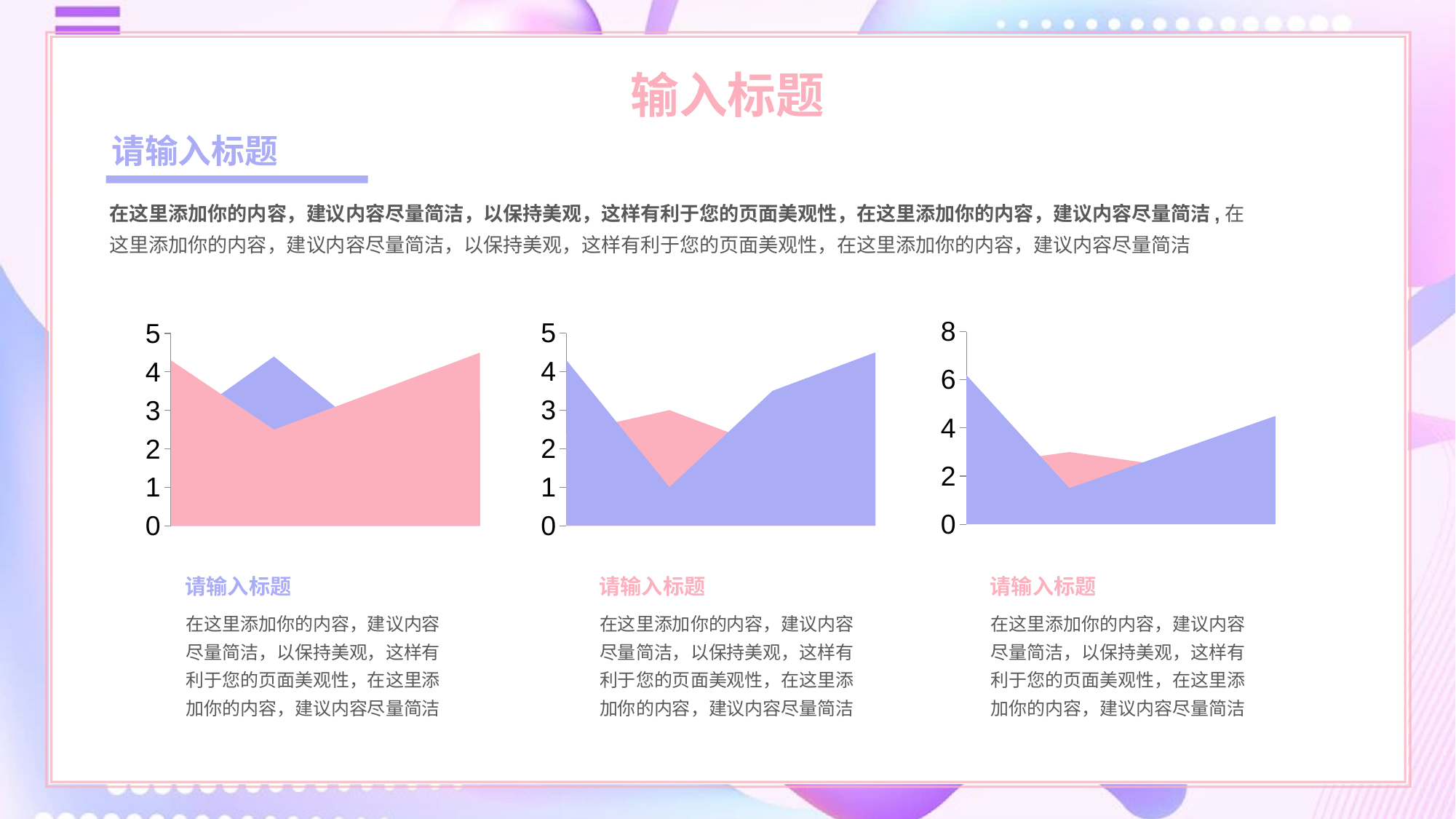

输入标题
请输入标题

在这里添加你的内容，建议内容尽量简洁，以保持美观，这样有利于您的页面美观性，在这里添加你的内容，建议内容尽量简洁,在这里添加你的内容，建议内容尽量简洁，以保持美观，这样有利于您的页面美观性，在这里添加你的内容，建议内容尽量简洁

### Chart

| Category | Series 1 | Series 2 |
|---|---|---|
| Category 1 | 6.2 | 2.4 |
| Category 2 | 1.5 | 3.0 |
| Category 3 | 3.0 | 2.4 |
| Category 4 | 4.5 | 2.8 |

### Chart

| Category | Series 1 | Series 2 |
|---|---|---|
| Category 1 | 4.3 | 2.4 |
| Category 2 | 1.0 | 3.0 |
| Category 3 | 3.5 | 2.0 |
| Category 4 | 4.5 | 2.8 |

### Chart

| Category | Series 1 | Series 2 |
|---|---|---|
| Category 1 | 4.3 | 2.5 |
| Category 2 | 2.5 | 4.4 |
| Category 3 | 3.5 | 2.2 |
| Category 4 | 4.5 | 3.0 |
请输入标题
请输入标题
请输入标题
在这里添加你的内容，建议内容尽量简洁，以保持美观，这样有利于您的页面美观性，在这里添加你的内容，建议内容尽量简洁
在这里添加你的内容，建议内容尽量简洁，以保持美观，这样有利于您的页面美观性，在这里添加你的内容，建议内容尽量简洁
在这里添加你的内容，建议内容尽量简洁，以保持美观，这样有利于您的页面美观性，在这里添加你的内容，建议内容尽量简洁